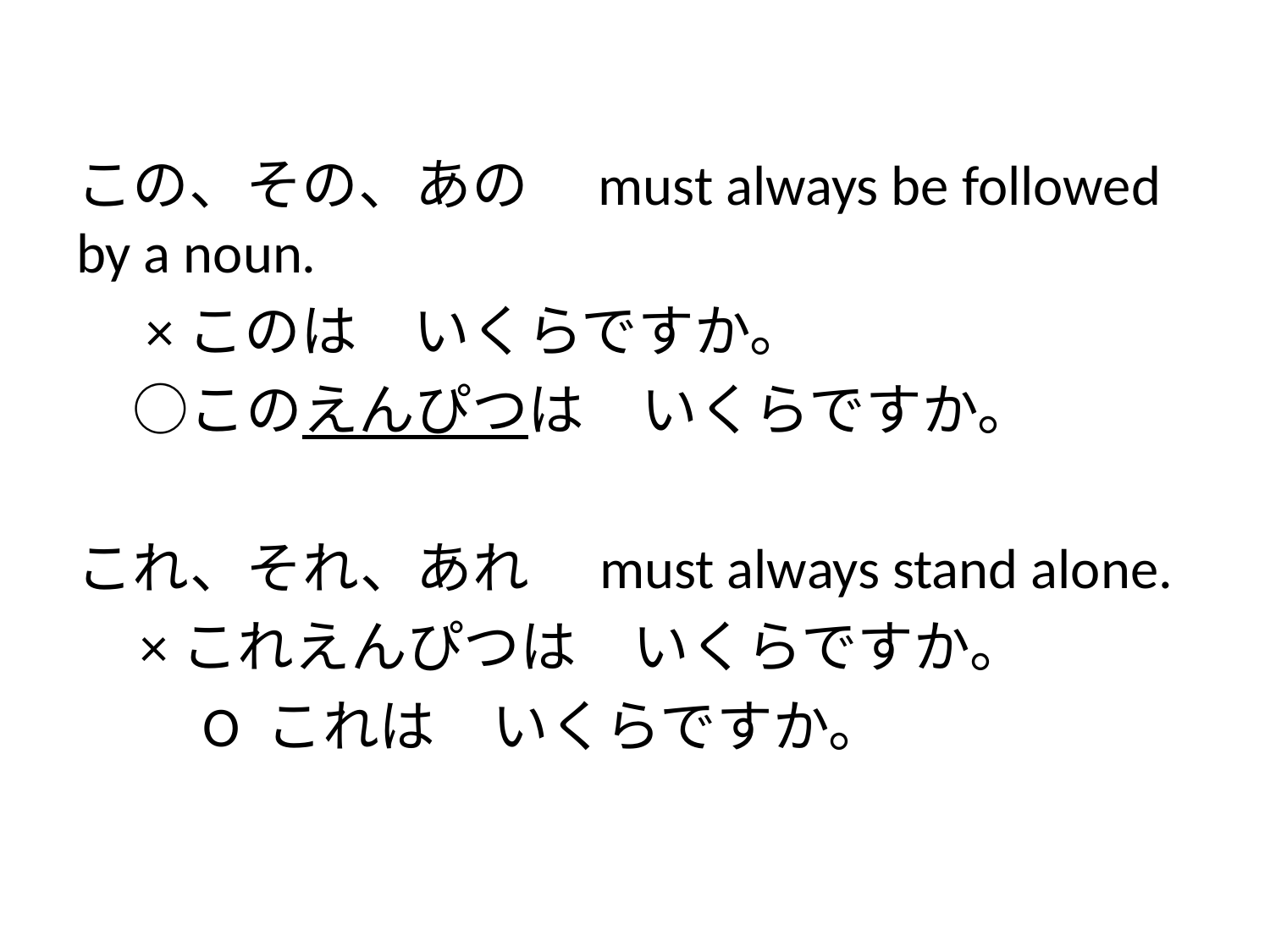

#

この、その、あの　must always be followed by a noun.
　×このは　いくらですか。
　○このえんぴつは　いくらですか。

これ、それ、あれ　must always stand alone.
     ×これえんぴつは　いくらですか。
　　O これは　いくらですか。